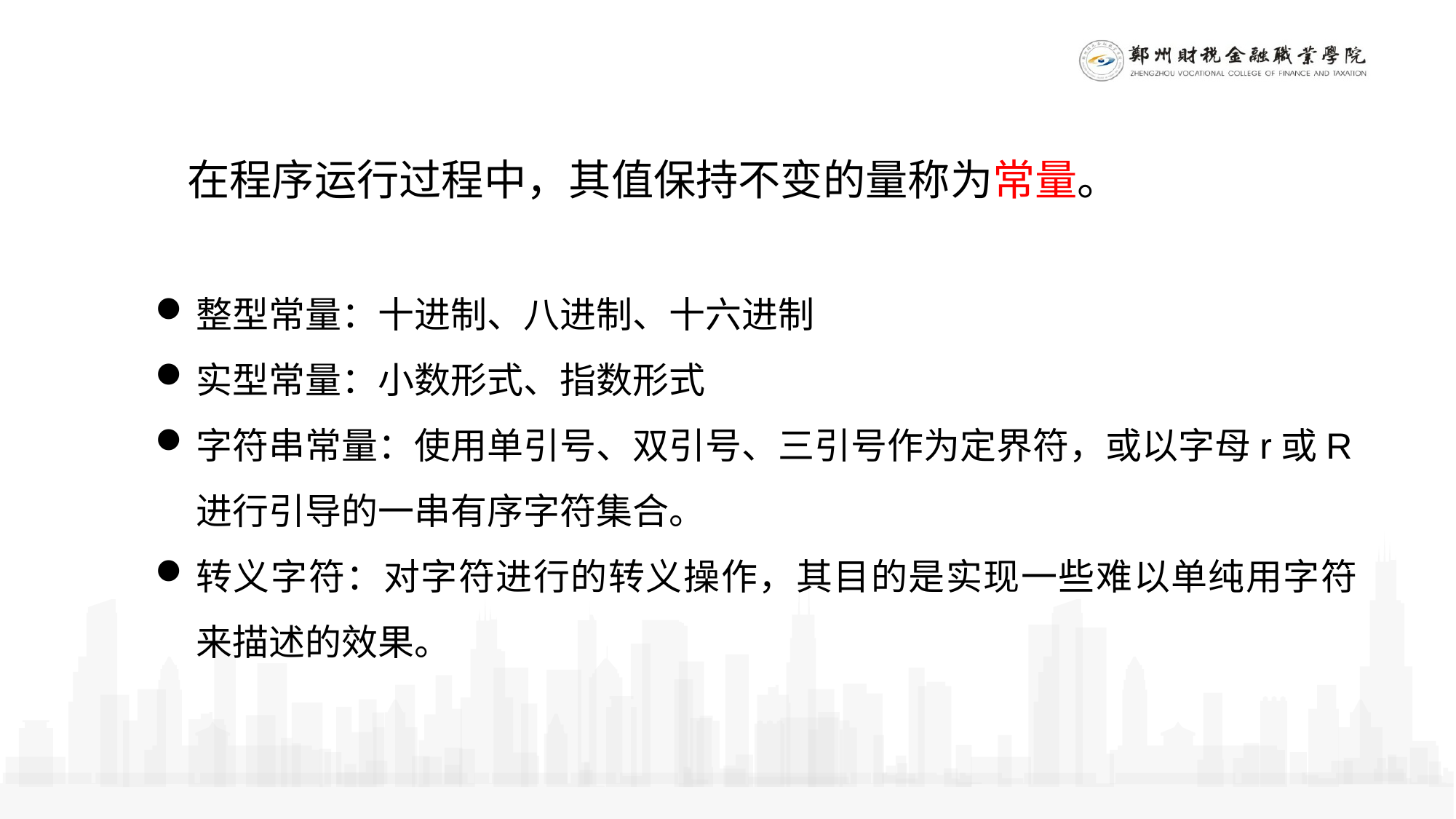

在程序运行过程中，其值保持不变的量称为常量。

整型常量：十进制、八进制、十六进制
实型常量：小数形式、指数形式
字符串常量：使用单引号、双引号、三引号作为定界符，或以字母r或R进行引导的一串有序字符集合。
转义字符：对字符进行的转义操作，其目的是实现一些难以单纯用字符来描述的效果。